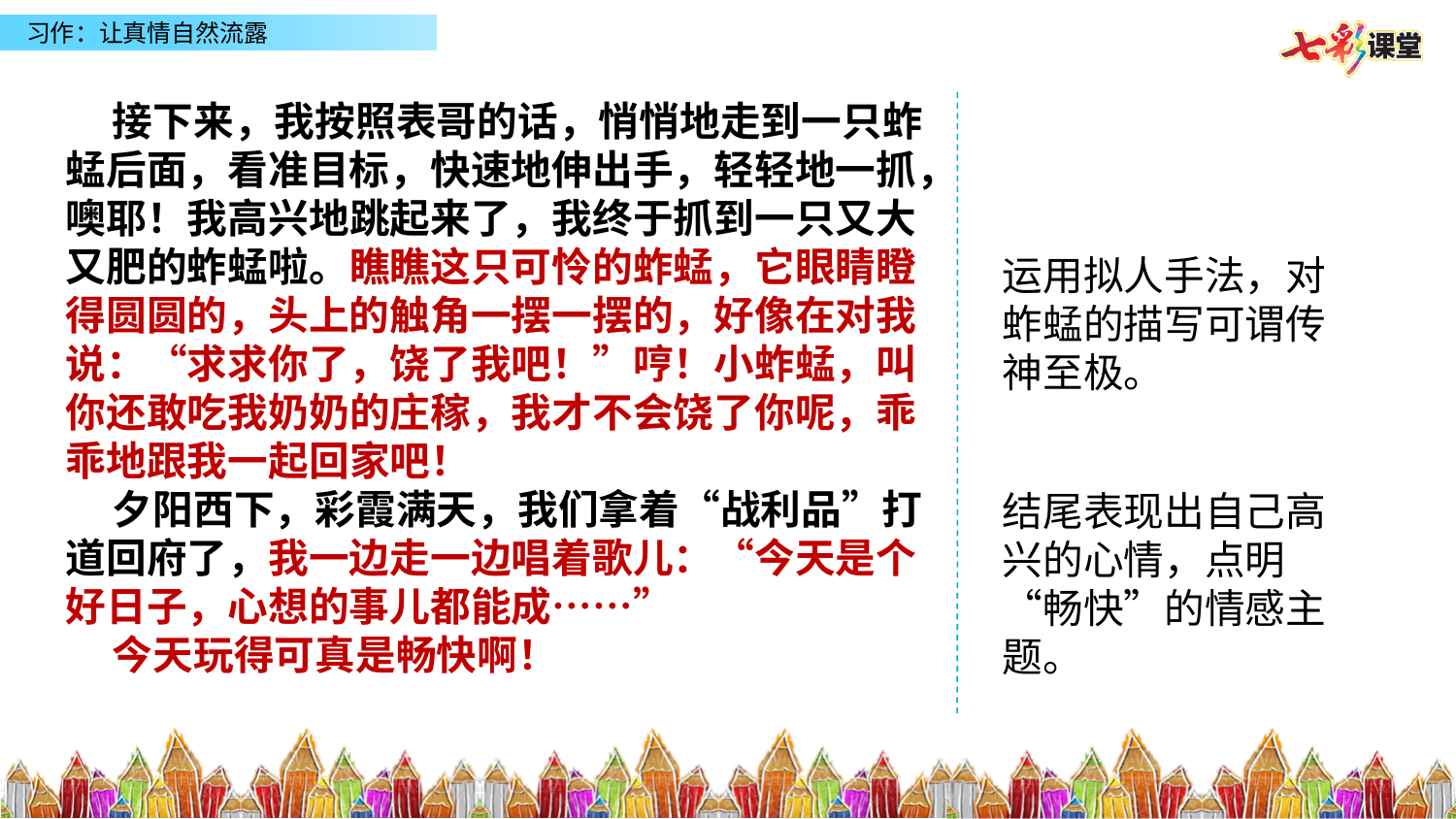

接下来，我按照表哥的话，悄悄地走到一只蚱蜢后面，看准目标，快速地伸出手，轻轻地一抓，噢耶！我高兴地跳起来了，我终于抓到一只又大又肥的蚱蜢啦。瞧瞧这只可怜的蚱蜢，它眼睛瞪得圆圆的，头上的触角一摆一摆的，好像在对我说：“求求你了，饶了我吧！”哼！小蚱蜢，叫你还敢吃我奶奶的庄稼，我才不会饶了你呢，乖乖地跟我一起回家吧！
    夕阳西下，彩霞满天，我们拿着“战利品”打道回府了，我一边走一边唱着歌儿：“今天是个好日子，心想的事儿都能成……”
    今天玩得可真是畅快啊！
运用拟人手法，对蚱蜢的描写可谓传神至极。
结尾表现出自己高兴的心情，点明“畅快”的情感主题。